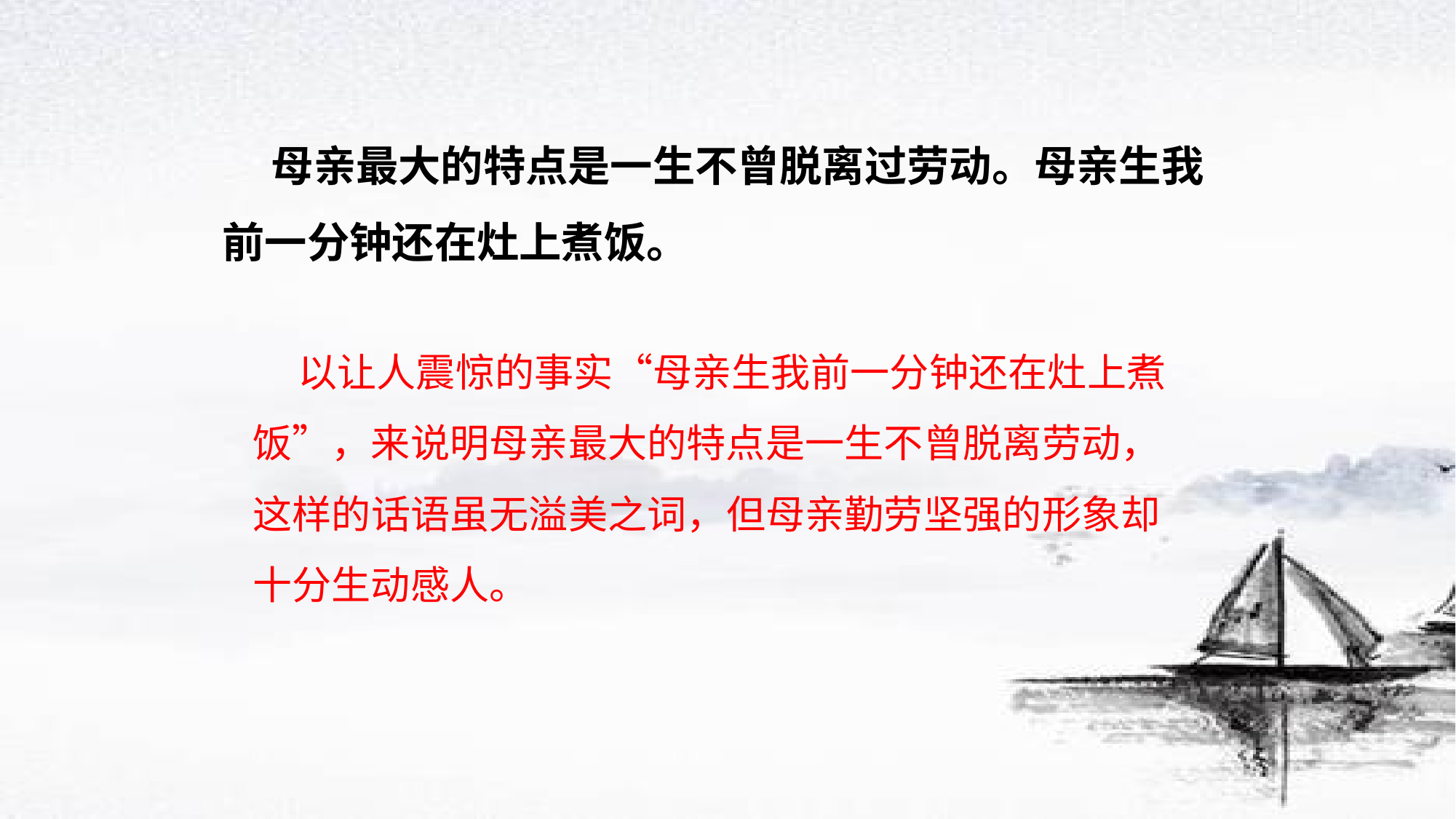

母亲最大的特点是一生不曾脱离过劳动。母亲生我前一分钟还在灶上煮饭。
    以让人震惊的事实“母亲生我前一分钟还在灶上煮饭”，来说明母亲最大的特点是一生不曾脱离劳动，这样的话语虽无溢美之词，但母亲勤劳坚强的形象却十分生动感人。